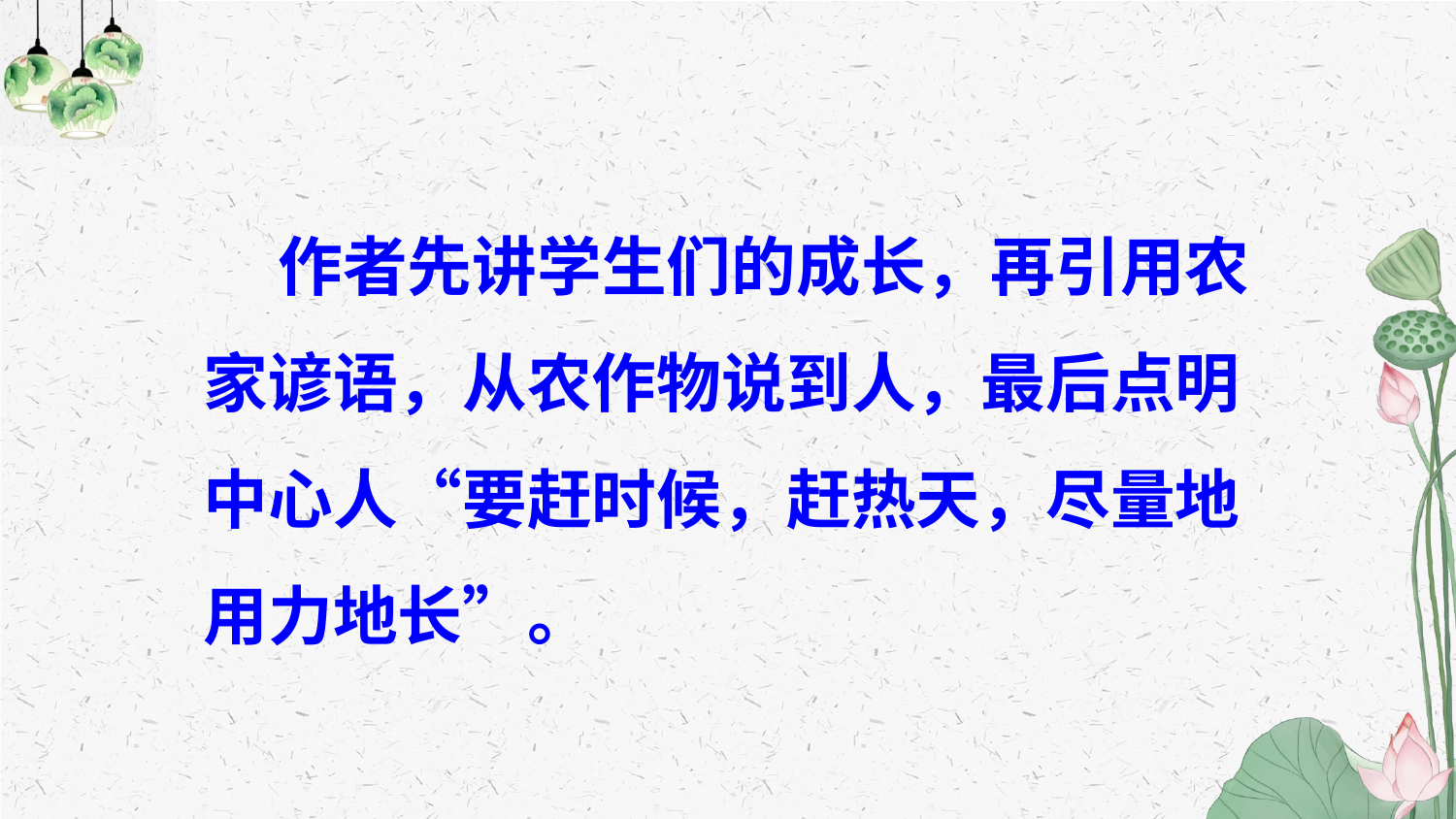

作者先讲学生们的成长，再引用农家谚语，从农作物说到人，最后点明中心人“要赶时候，赶热天，尽量地用力地长”。